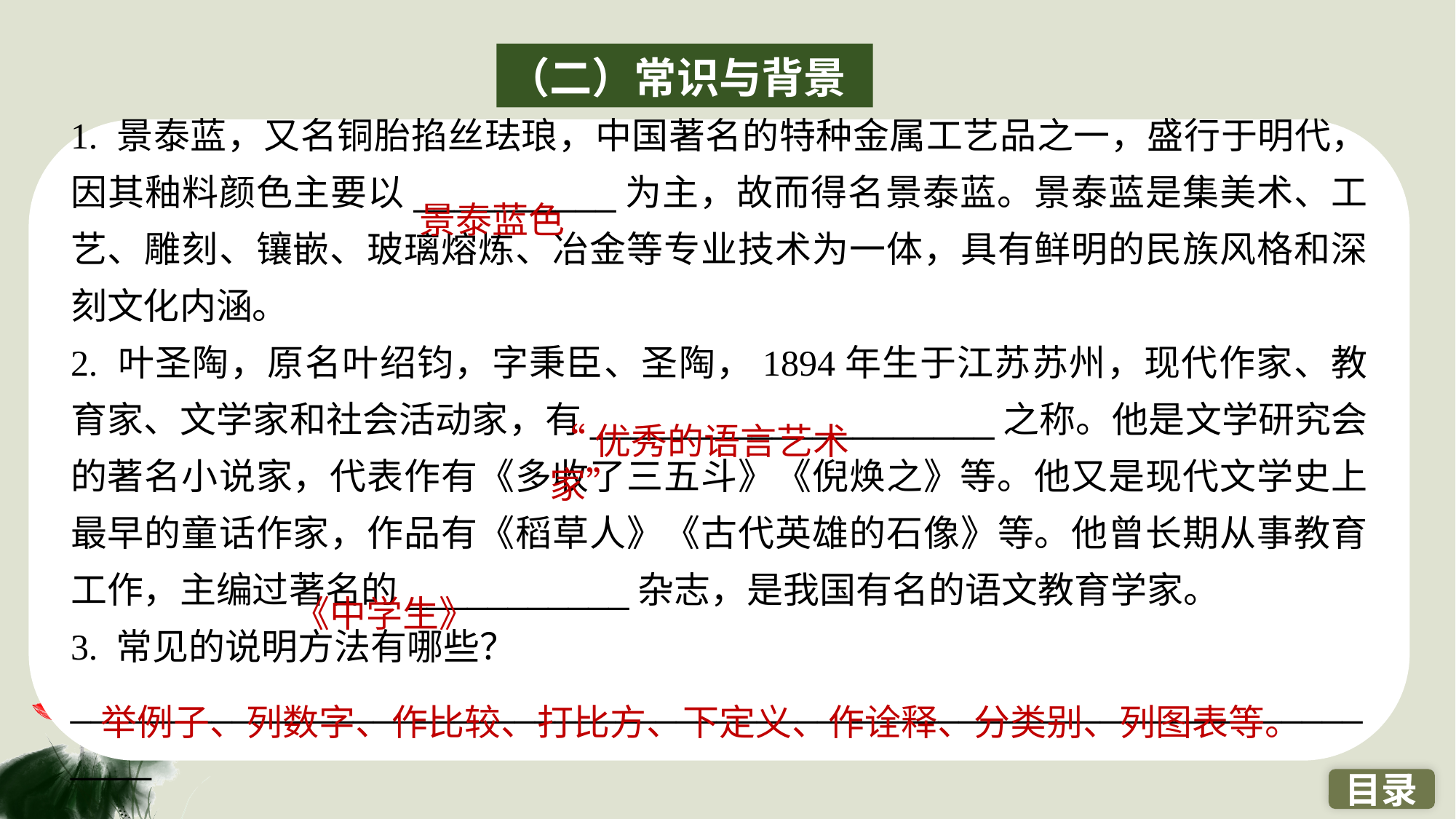

（二）常识与背景
1. 景泰蓝，又名铜胎掐丝珐琅，中国著名的特种金属工艺品之一，盛行于明代，因其釉料颜色主要以__________为主，故而得名景泰蓝。景泰蓝是集美术、工艺、雕刻、镶嵌、玻璃熔炼、冶金等专业技术为一体，具有鲜明的民族风格和深刻文化内涵。
2. 叶圣陶，原名叶绍钧，字秉臣、圣陶，1894年生于江苏苏州，现代作家、教育家、文学家和社会活动家，有____________________之称。他是文学研究会的著名小说家，代表作有《多收了三五斗》《倪焕之》等。他又是现代文学史上最早的童话作家，作品有《稻草人》《古代英雄的石像》等。他曾长期从事教育工作，主编过著名的___________杂志，是我国有名的语文教育学家。
3. 常见的说明方法有哪些？
____________________________________________________________________
景泰蓝色
“优秀的语言艺术家”
《中学生》
举例子、列数字、作比较、打比方、下定义、作诠释、分类别、列图表等。